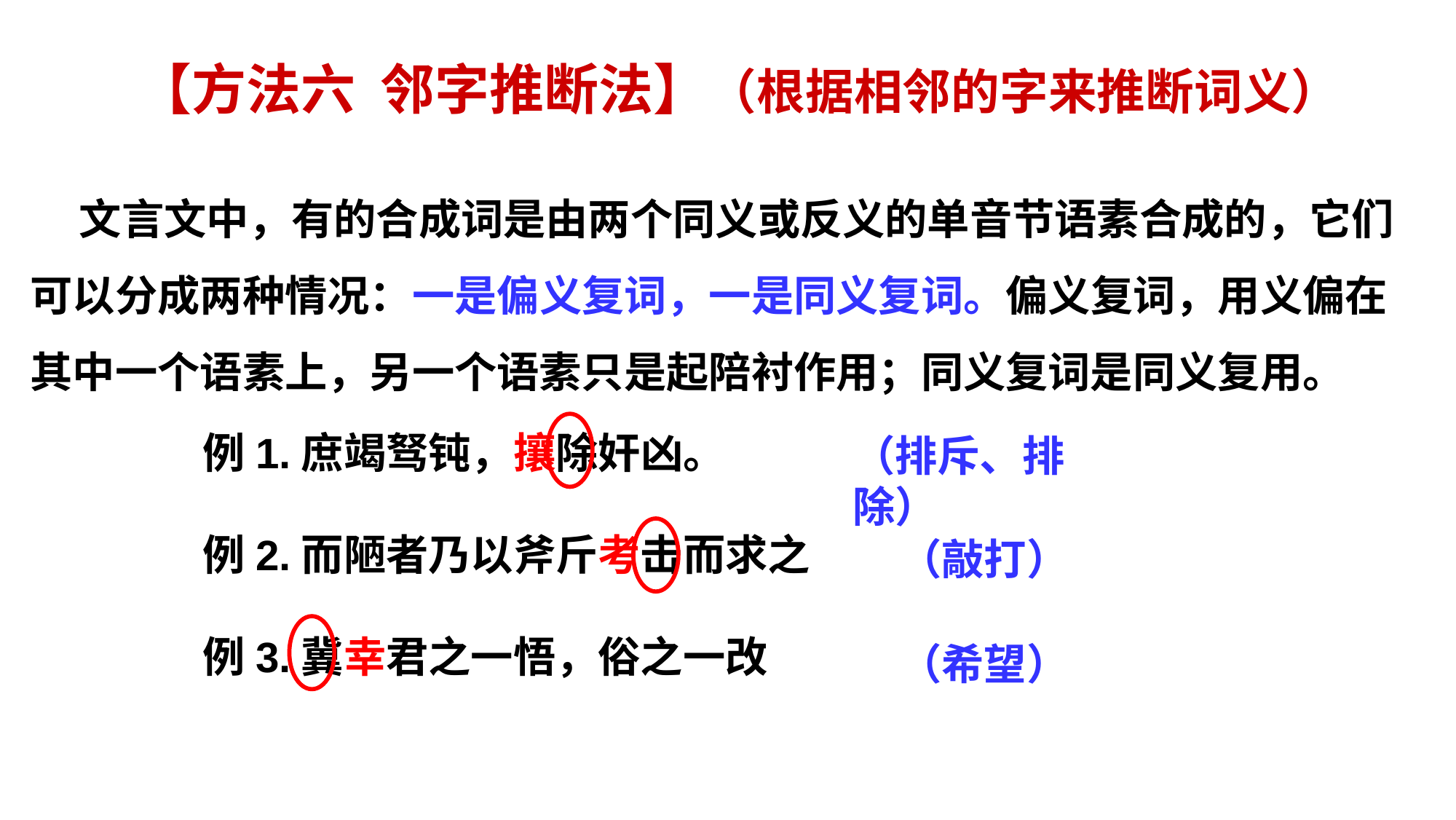

【方法六  邻字推断法】（根据相邻的字来推断词义）
    文言文中，有的合成词是由两个同义或反义的单音节语素合成的，它们可以分成两种情况：一是偏义复词，一是同义复词。偏义复词，用义偏在其中一个语素上，另一个语素只是起陪衬作用；同义复词是同义复用。

例1.庶竭驽钝，攘除奸凶。

例2.而陋者乃以斧斤考击而求之

例3.冀幸君之一悟，俗之一改
（排斥、排除）

（敲打）

（希望）